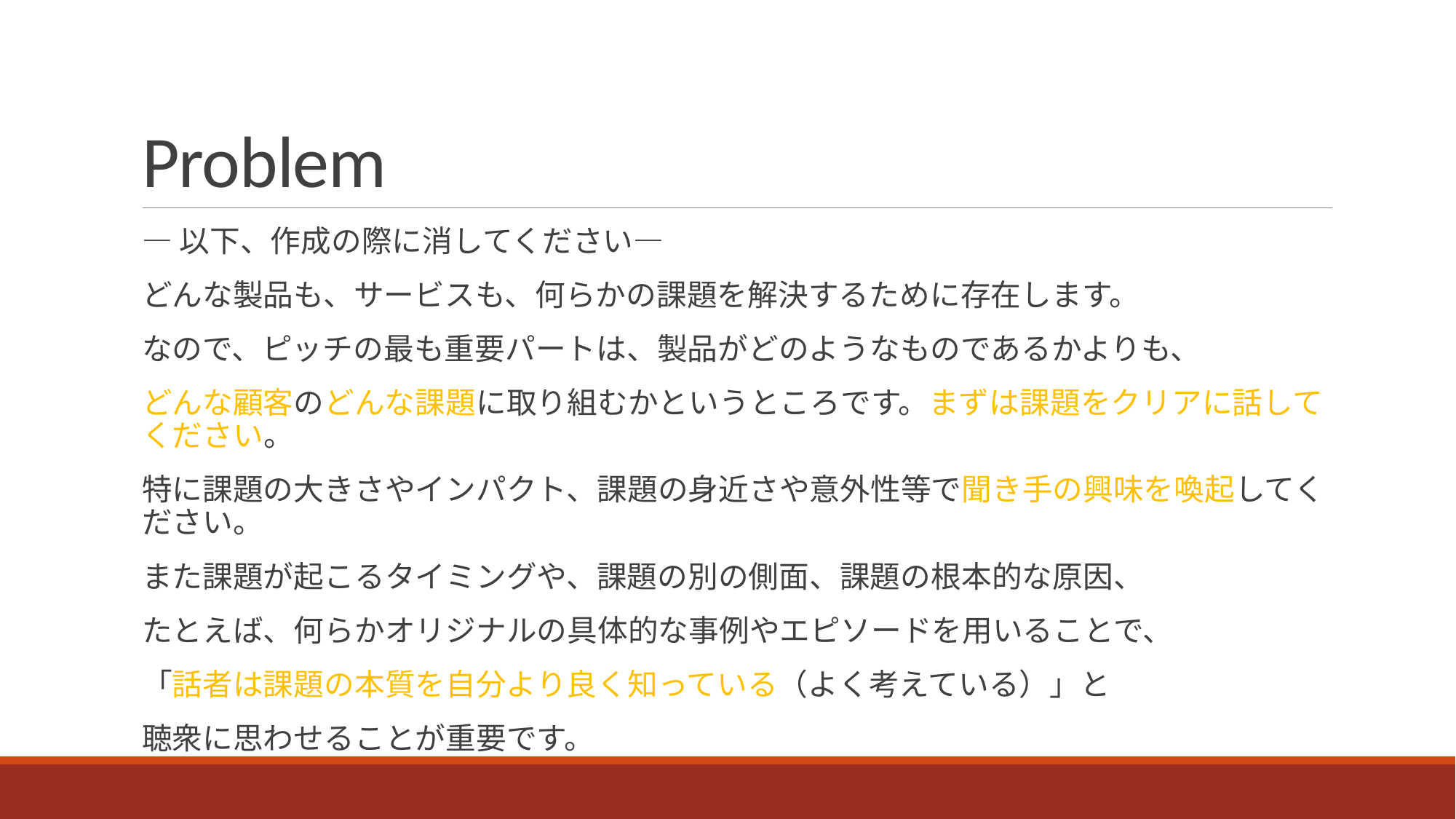

# Problem
―以下、作成の際に消してください―
どんな製品も、サービスも、何らかの課題を解決するために存在します。
なので、ピッチの最も重要パートは、製品がどのようなものであるかよりも、
どんな顧客のどんな課題に取り組むかというところです。まずは課題をクリアに話してください。
特に課題の大きさやインパクト、課題の身近さや意外性等で聞き手の興味を喚起してください。
また課題が起こるタイミングや、課題の別の側面、課題の根本的な原因、
たとえば、何らかオリジナルの具体的な事例やエピソードを用いることで、
「話者は課題の本質を自分より良く知っている（よく考えている）」と
聴衆に思わせることが重要です。